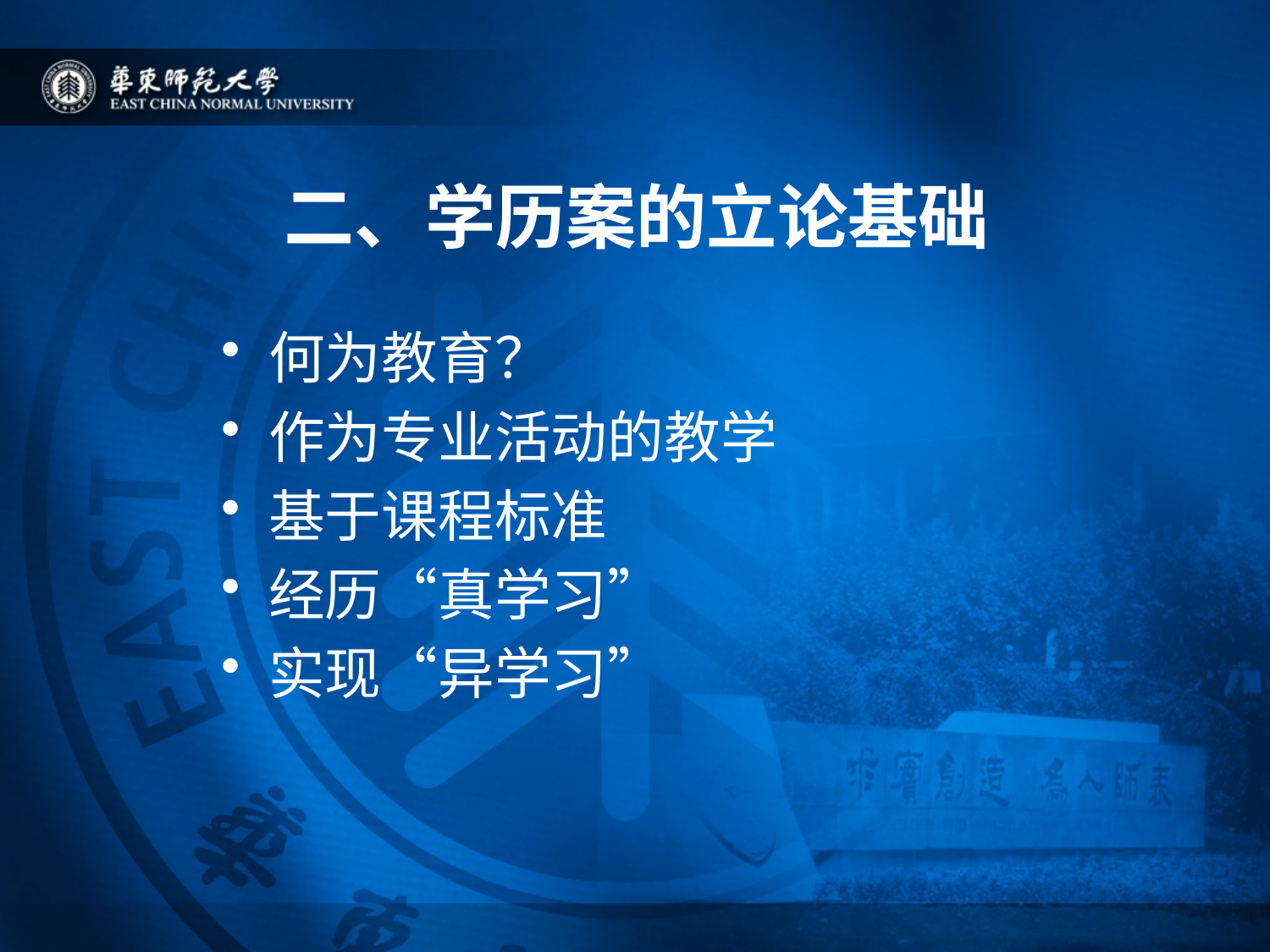

# 二、学历案的立论基础
何为教育？
作为专业活动的教学
基于课程标准
经历“真学习”
实现“异学习”